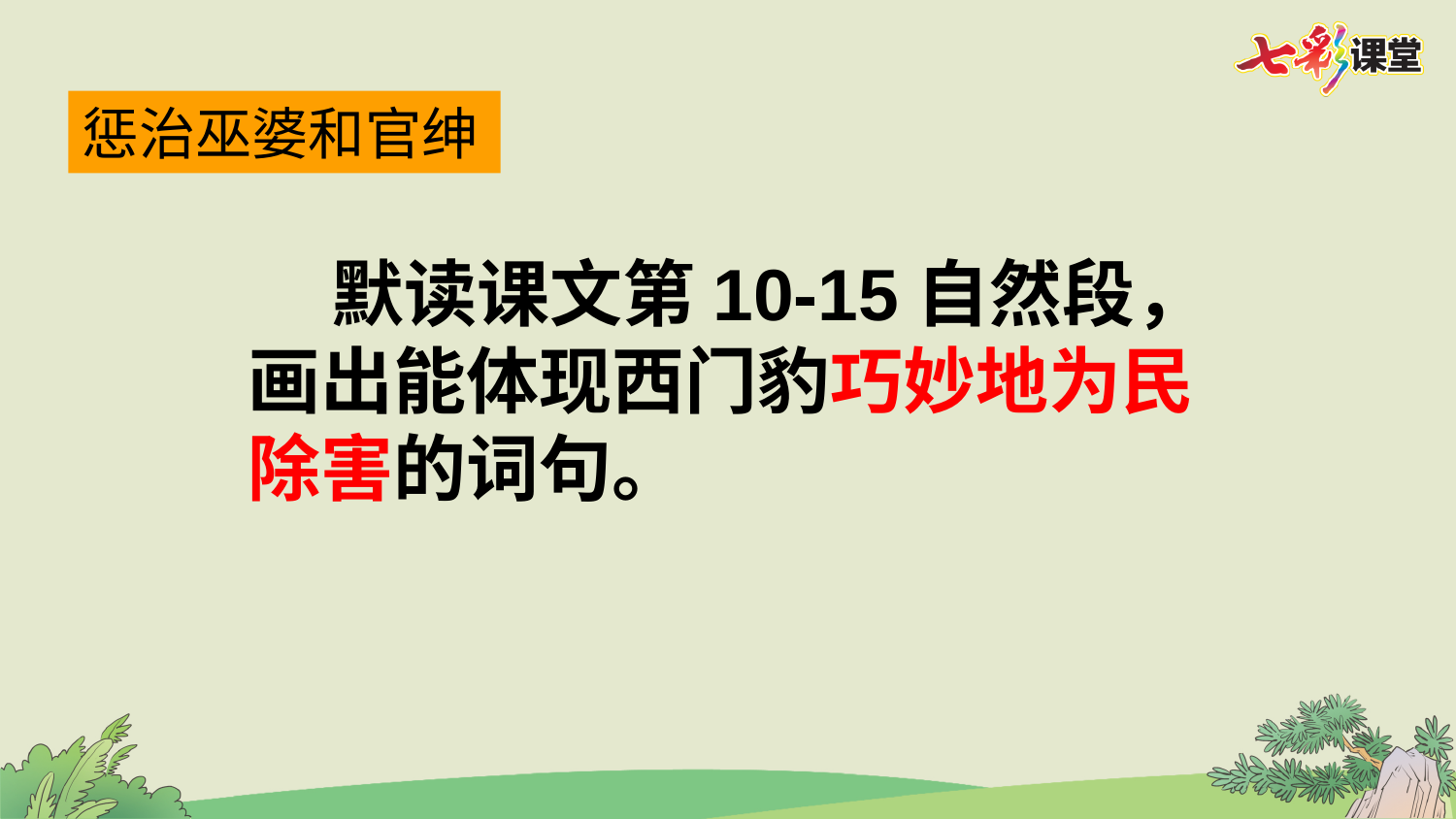

惩治巫婆和官绅
    默读课文第10-15自然段，画出能体现西门豹巧妙地为民除害的词句。